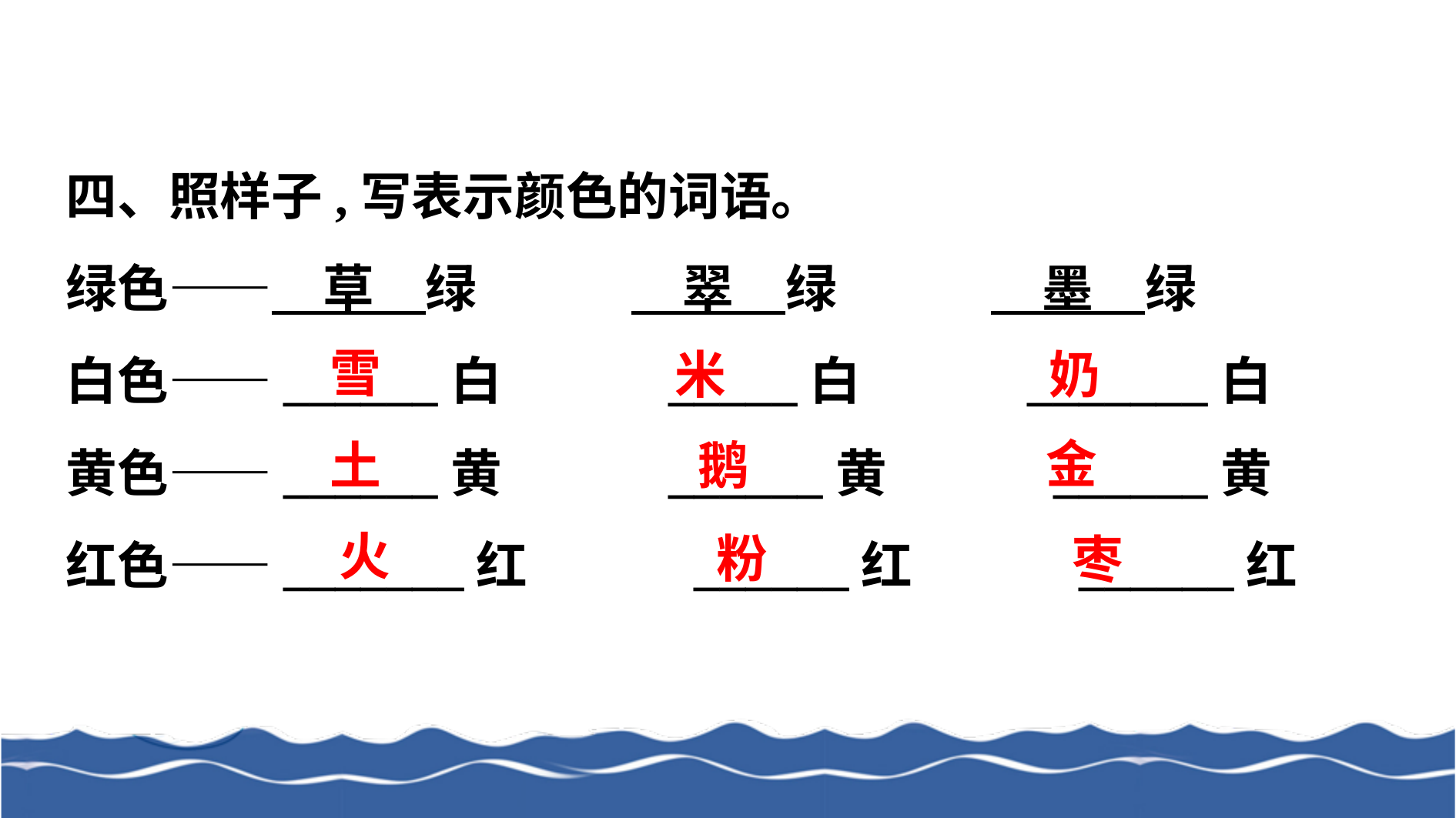

四、照样子,写表示颜色的词语。
绿色——　草　绿　　　　翠　绿　　　　墨　绿
白色——______白　　　_____白　　　_______白
黄色——______黄　　　______黄　　　______黄
红色——_______红　　　______红　　　______红
雪
米
奶
金
土
鹅
火
粉
枣